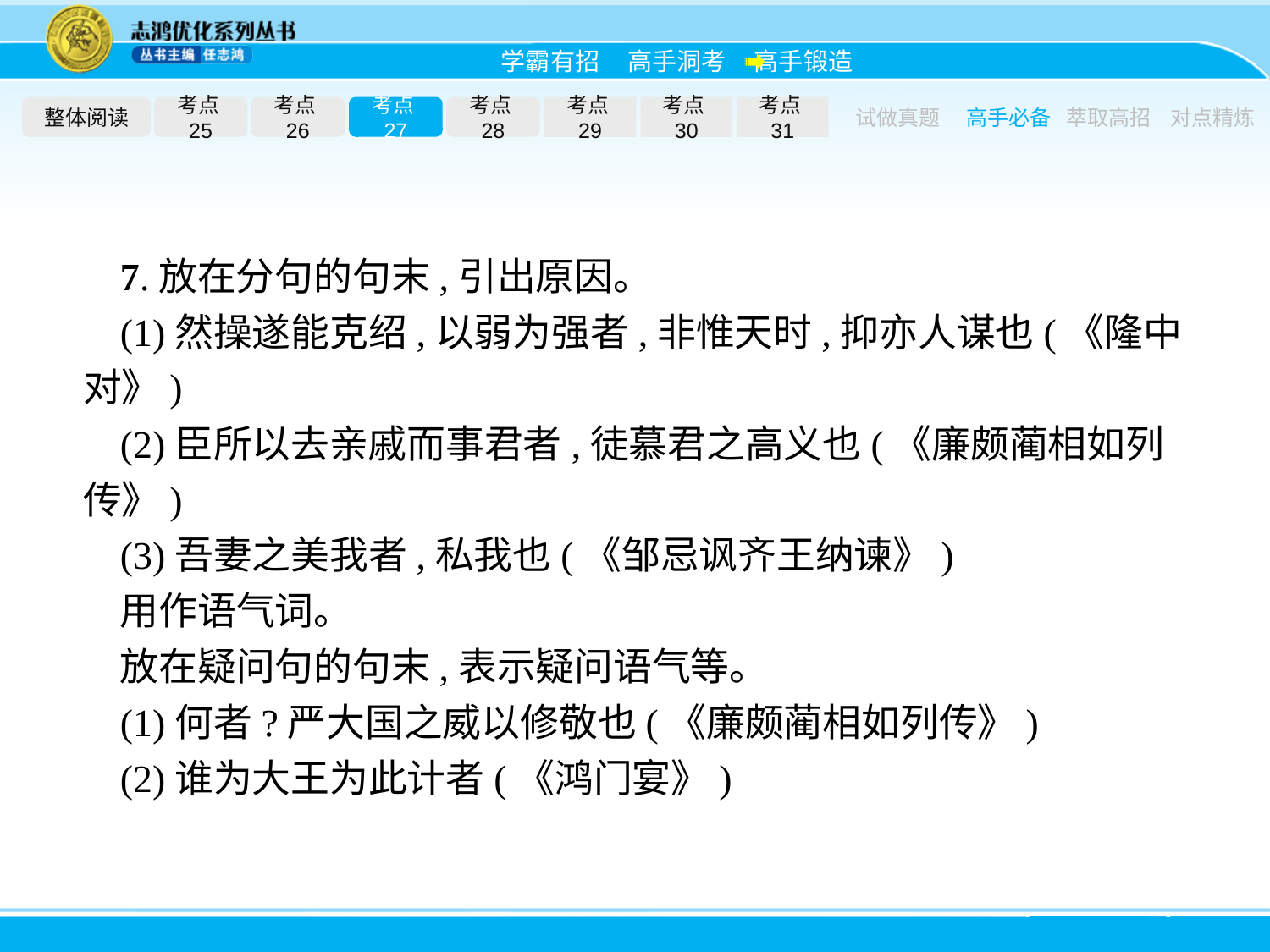

整体阅读
考点25
考点26
考点27
考点28
考点29
考点30
考点31
试做真题
高手必备
萃取高招
对点精炼
7.放在分句的句末,引出原因。
(1)然操遂能克绍,以弱为强者,非惟天时,抑亦人谋也(《隆中对》)
(2)臣所以去亲戚而事君者,徒慕君之高义也(《廉颇蔺相如列传》)
(3)吾妻之美我者,私我也(《邹忌讽齐王纳谏》)
用作语气词。
放在疑问句的句末,表示疑问语气等。
(1)何者?严大国之威以修敬也(《廉颇蔺相如列传》)
(2)谁为大王为此计者(《鸿门宴》)